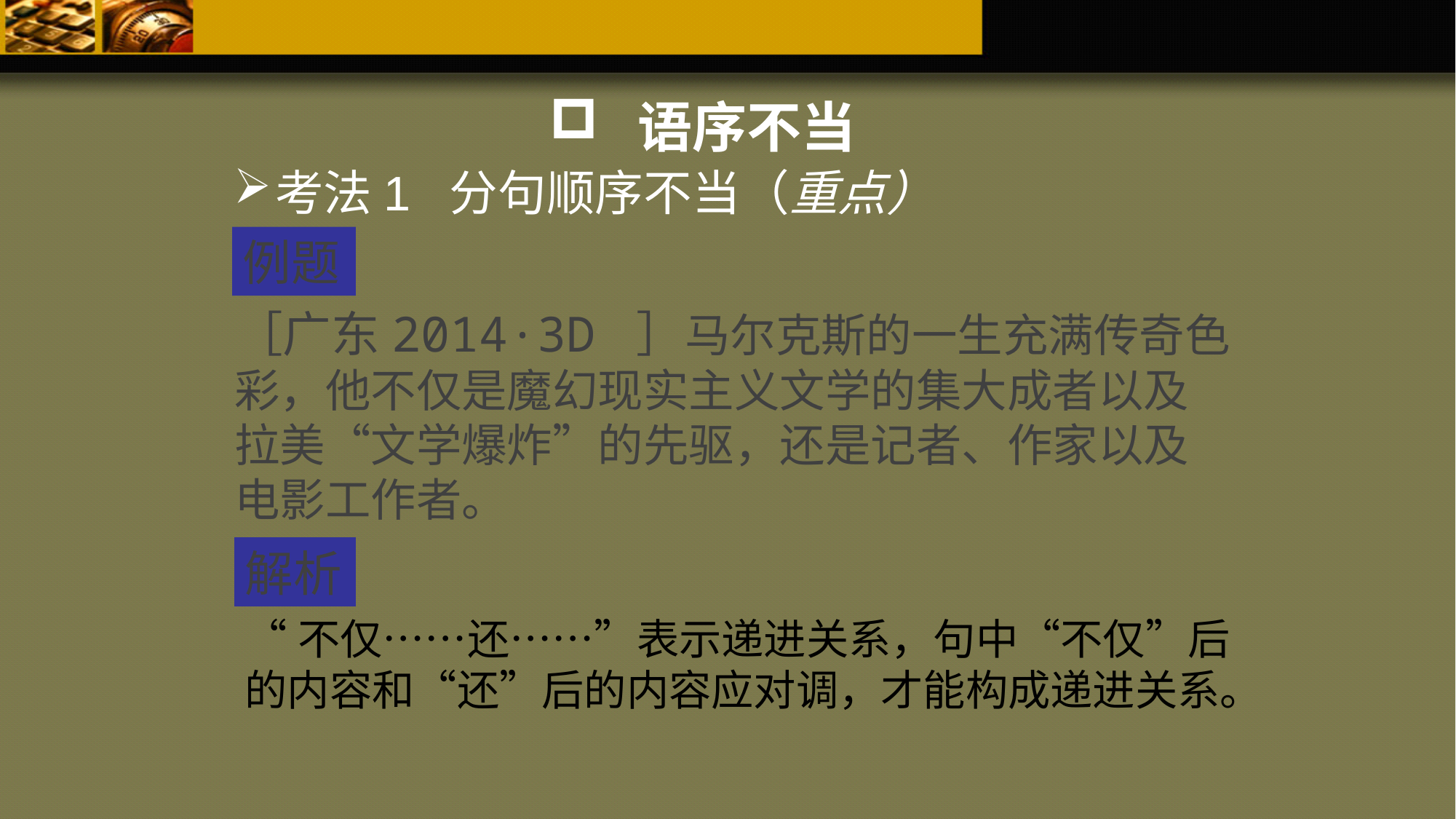

语序不当
考法1  分句顺序不当（重点）
例题
［广东2014·3D ］马尔克斯的一生充满传奇色彩，他不仅是魔幻现实主义文学的集大成者以及拉美“文学爆炸”的先驱，还是记者、作家以及电影工作者。
解析
“不仅……还……”表示递进关系，句中“不仅”后的内容和“还”后的内容应对调，才能构成递进关系。